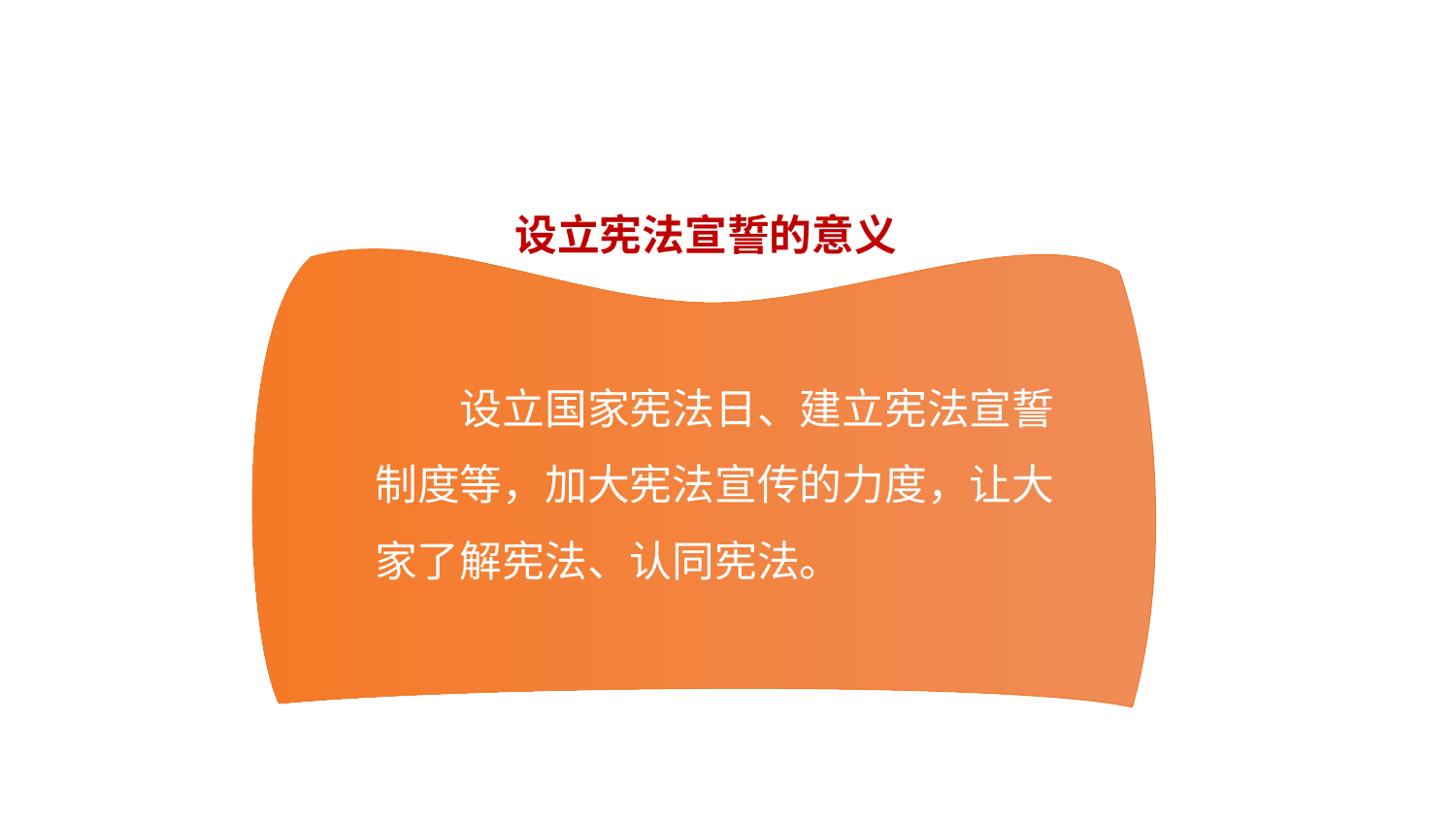

树立宪法权威的必要性

设立宪法宣誓的意义
设立国家宪法日、建立宪法宣誓制度等，加大宪法宣传的力度，让大家了解宪法、认同宪法。